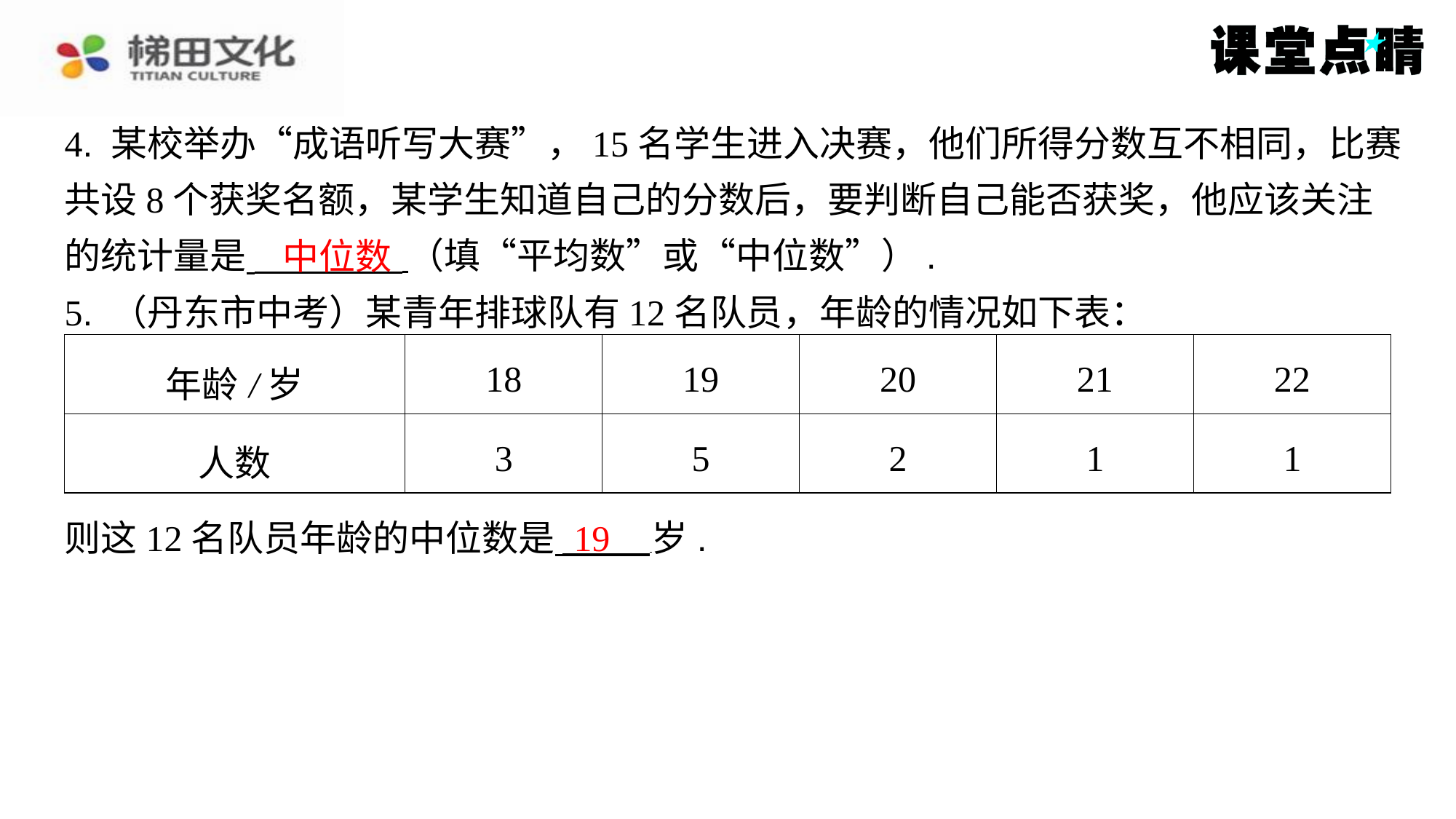

4. 某校举办“成语听写大赛”，15名学生进入决赛，他们所得分数互不相同，比赛
共设8个获奖名额，某学生知道自己的分数后，要判断自己能否获奖，他应该关注
的统计量是                        （填“平均数”或“中位数”）.
5. （丹东市中考）某青年排球队有12名队员，年龄的情况如下表：
中位数
| 年龄/岁 | 18 | 19 | 20 | 21 | 22 |
| --- | --- | --- | --- | --- | --- |
| 人数 | 3 | 5 | 2 | 1 | 1 |
19
则这12名队员年龄的中位数是               岁.